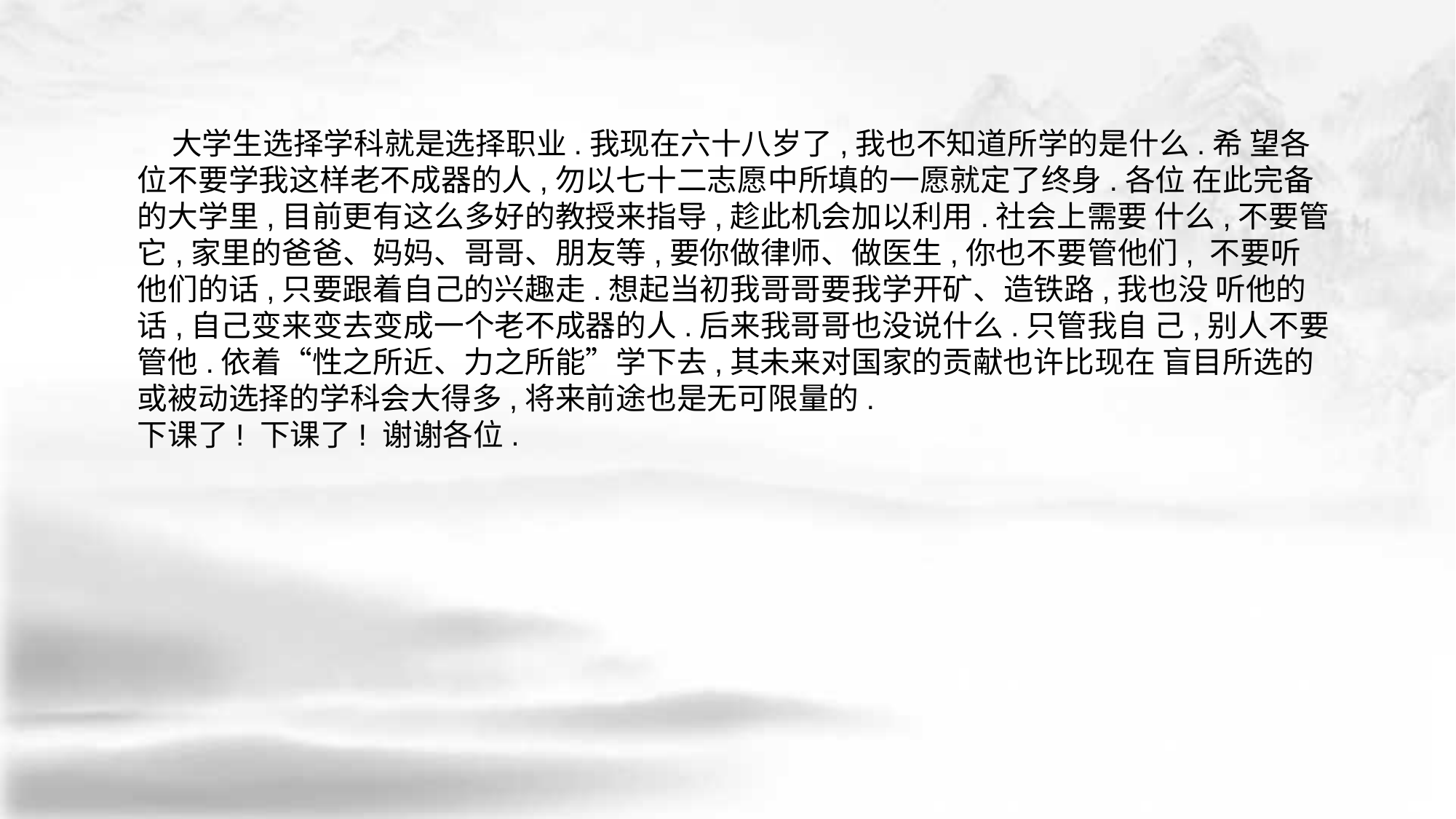

大学生选择学科就是选择职业.我现在六十八岁了,我也不知道所学的是什么.希 望各位不要学我这样老不成器的人,勿以七十二志愿中所填的一愿就定了终身.各位 在此完备的大学里,目前更有这么多好的教授来指导,趁此机会加以利用.社会上需要 什么,不要管它,家里的爸爸、妈妈、哥哥、朋友等,要你做律师、做医生,你也不要管他们, 不要听他们的话,只要跟着自己的兴趣走.想起当初我哥哥要我学开矿、造铁路,我也没 听他的话,自己变来变去变成一个老不成器的人.后来我哥哥也没说什么.只管我自 己,别人不要管他.依着“性之所近、力之所能”学下去,其未来对国家的贡献也许比现在 盲目所选的或被动选择的学科会大得多,将来前途也是无可限量的.
下课了! 下课了! 谢谢各位.